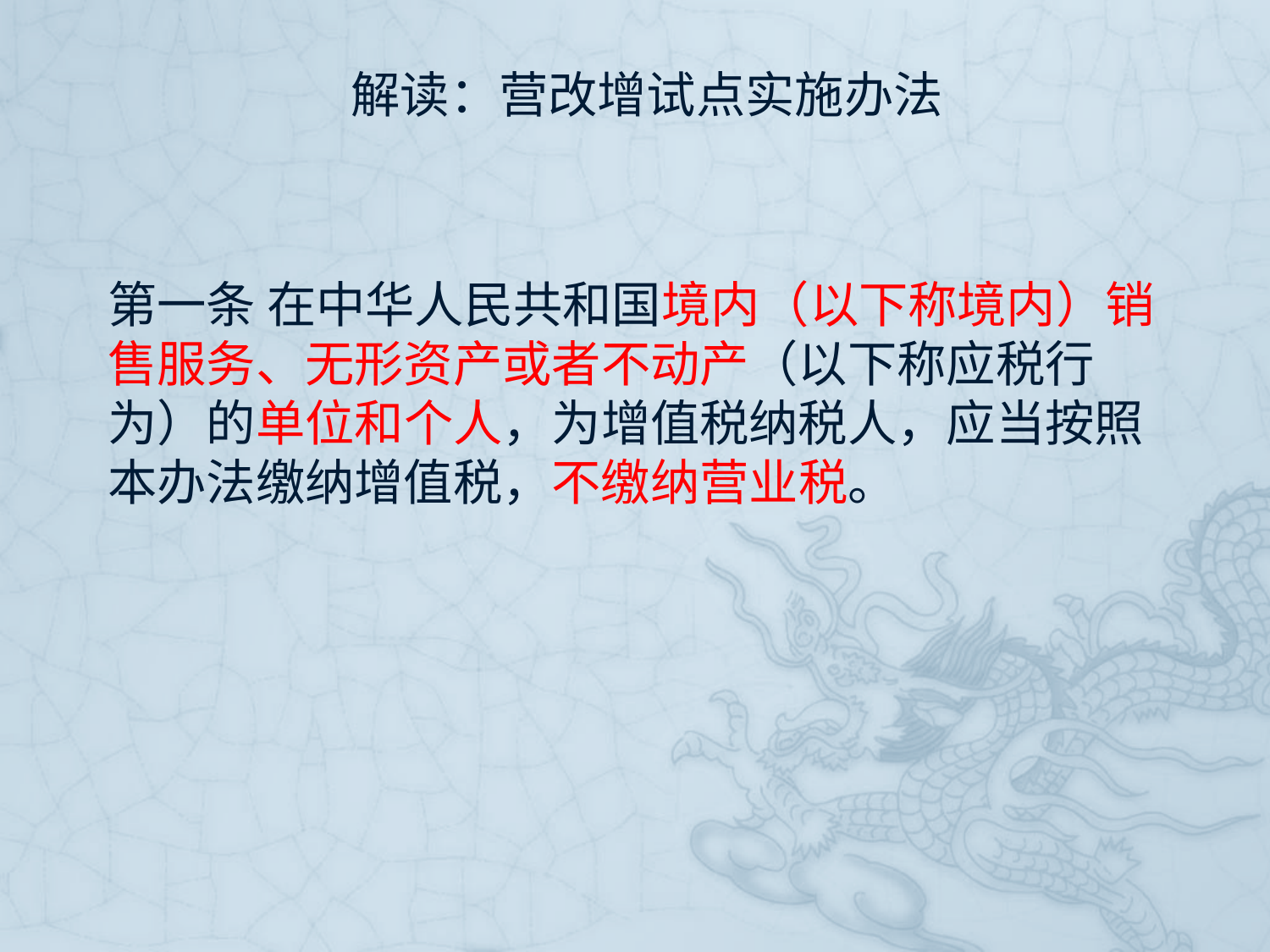

# 解读：营改增试点实施办法

第一条 在中华人民共和国境内（以下称境内）销售服务、无形资产或者不动产（以下称应税行为）的单位和个人，为增值税纳税人，应当按照本办法缴纳增值税，不缴纳营业税。